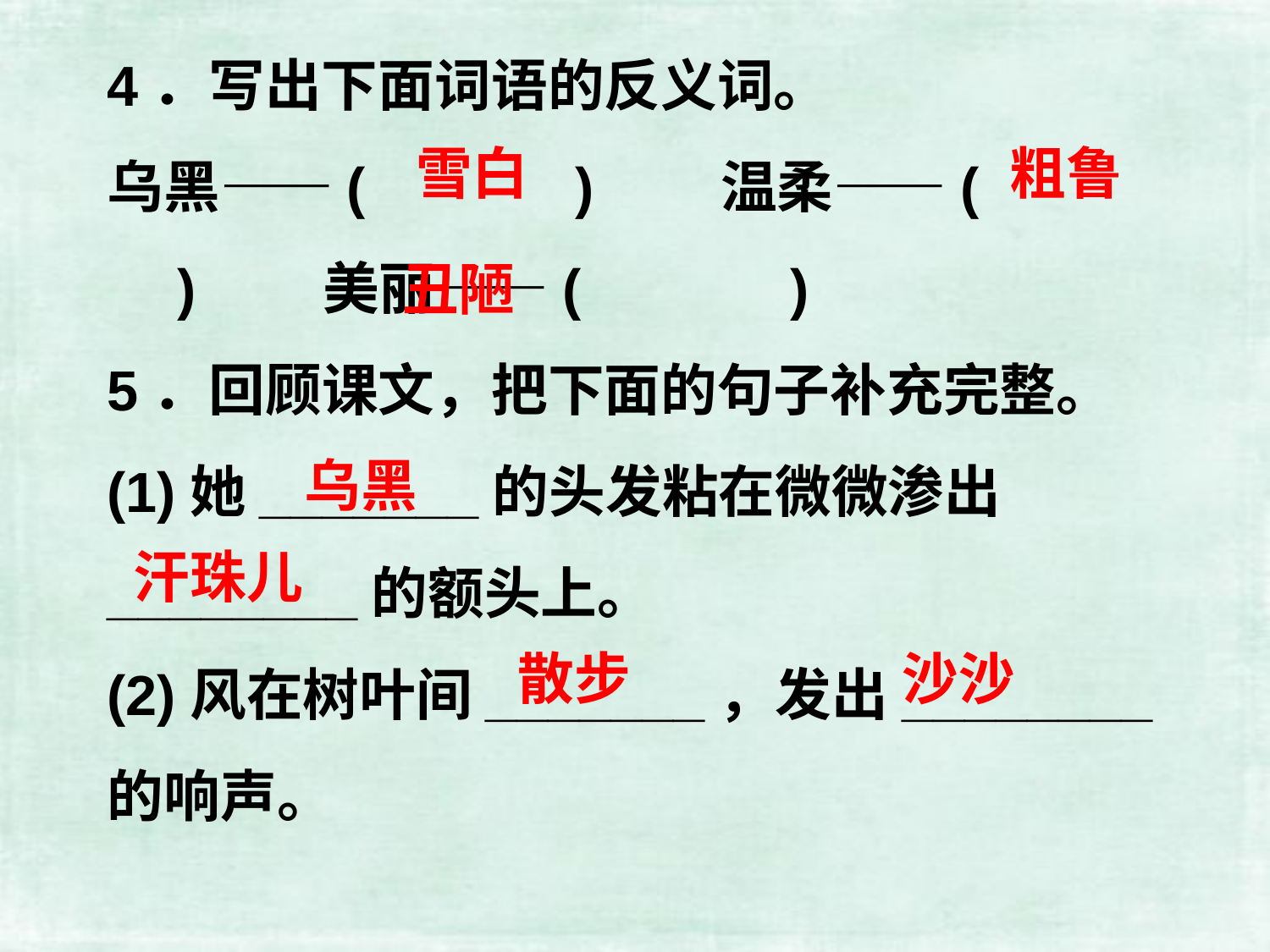

4．写出下面词语的反义词。
乌黑——(　　　 )　　温柔——(　　 　)　　美丽——(　　　 )
5．回顾课文，把下面的句子补充完整。
(1)她_______的头发粘在微微渗出________的额头上。
(2)风在树叶间_______，发出________的响声。
雪白
粗鲁
丑陋
乌黑
汗珠儿
沙沙
散步